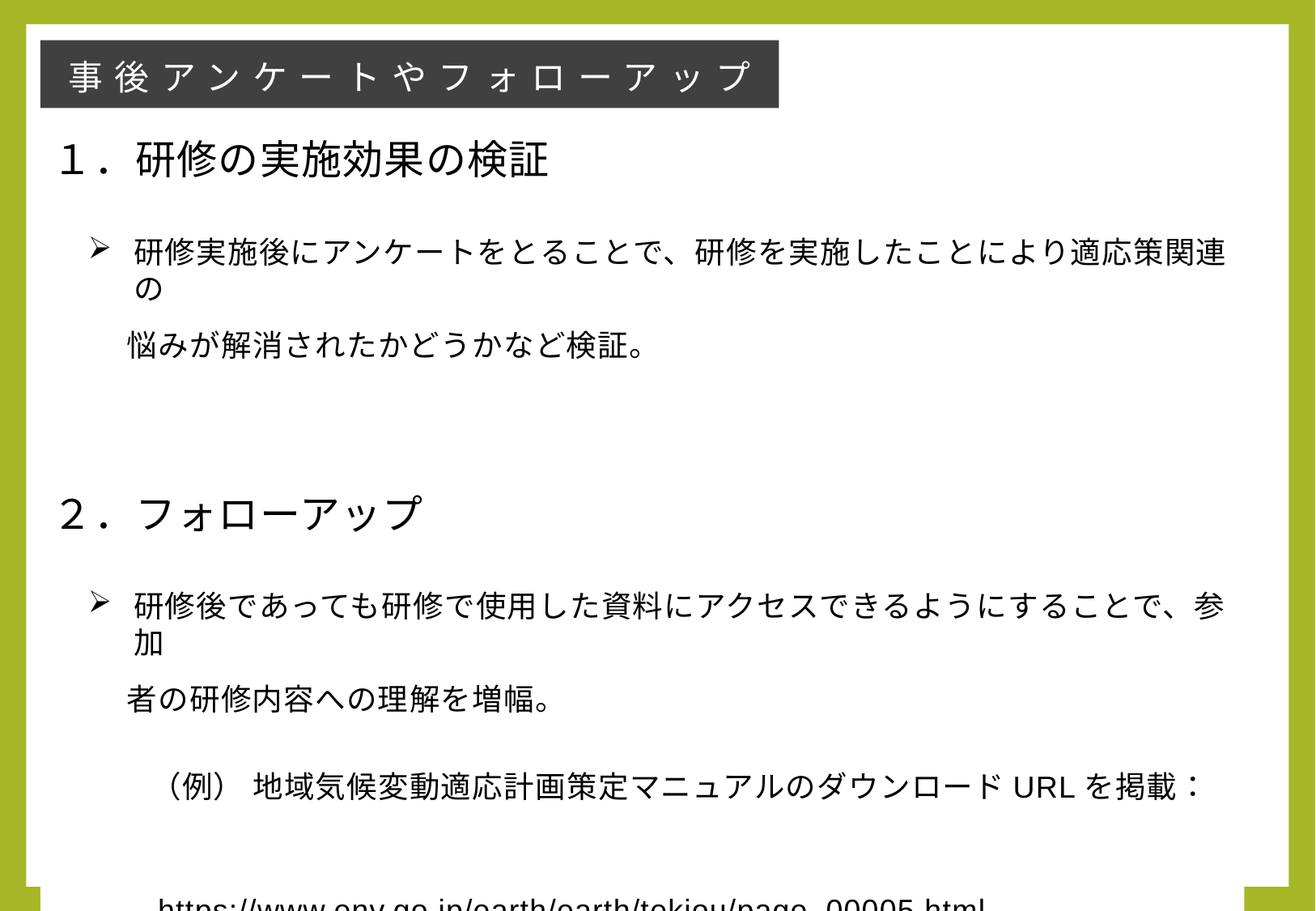

事後アンケートやフォローアップ
１．研修の実施効果の検証
研修実施後にアンケートをとることで、研修を実施したことにより適応策関連の
    悩みが解消されたかどうかなど検証。

２．フォローアップ
研修後であっても研修で使用した資料にアクセスできるようにすることで、参加
    者の研修内容への理解を増幅。
　　（例） 地域気候変動適応計画策定マニュアルのダウンロードURLを掲載：
　　https://www.env.go.jp/earth/earth/tekiou/page_00005.html

可能であれば、研修後も資料内容に関する質問を受け付け、回答。
7